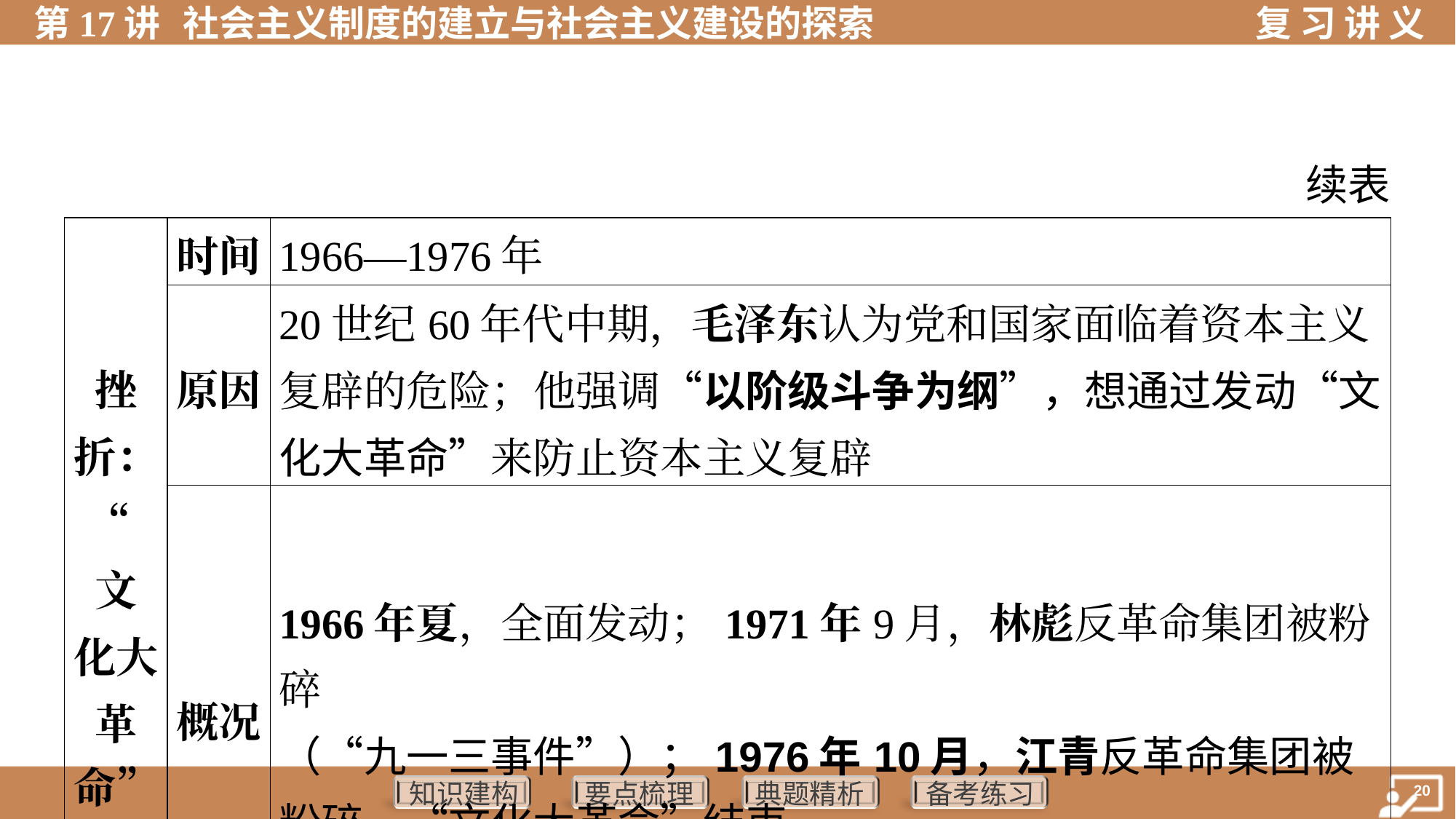

续表
| 挫 折： “文 化大 革 命” | 时间 | 1966—1976年 |  |
| --- | --- | --- | --- |
|  | 原因 | 20世纪60年代中期，毛泽东认为党和国家面临着资本主义 复辟的危险；他强调“以阶级斗争为纲”，想通过发动“文化大革命”来防止资本主义复辟 |  |
|  | 概况 | 1966年夏，全面发动；1971年9月，林彪反革命集团被粉碎 （“九一三事件”）；1976年10月，江青反革命集团被粉碎，“文化大革命”结束 |  |